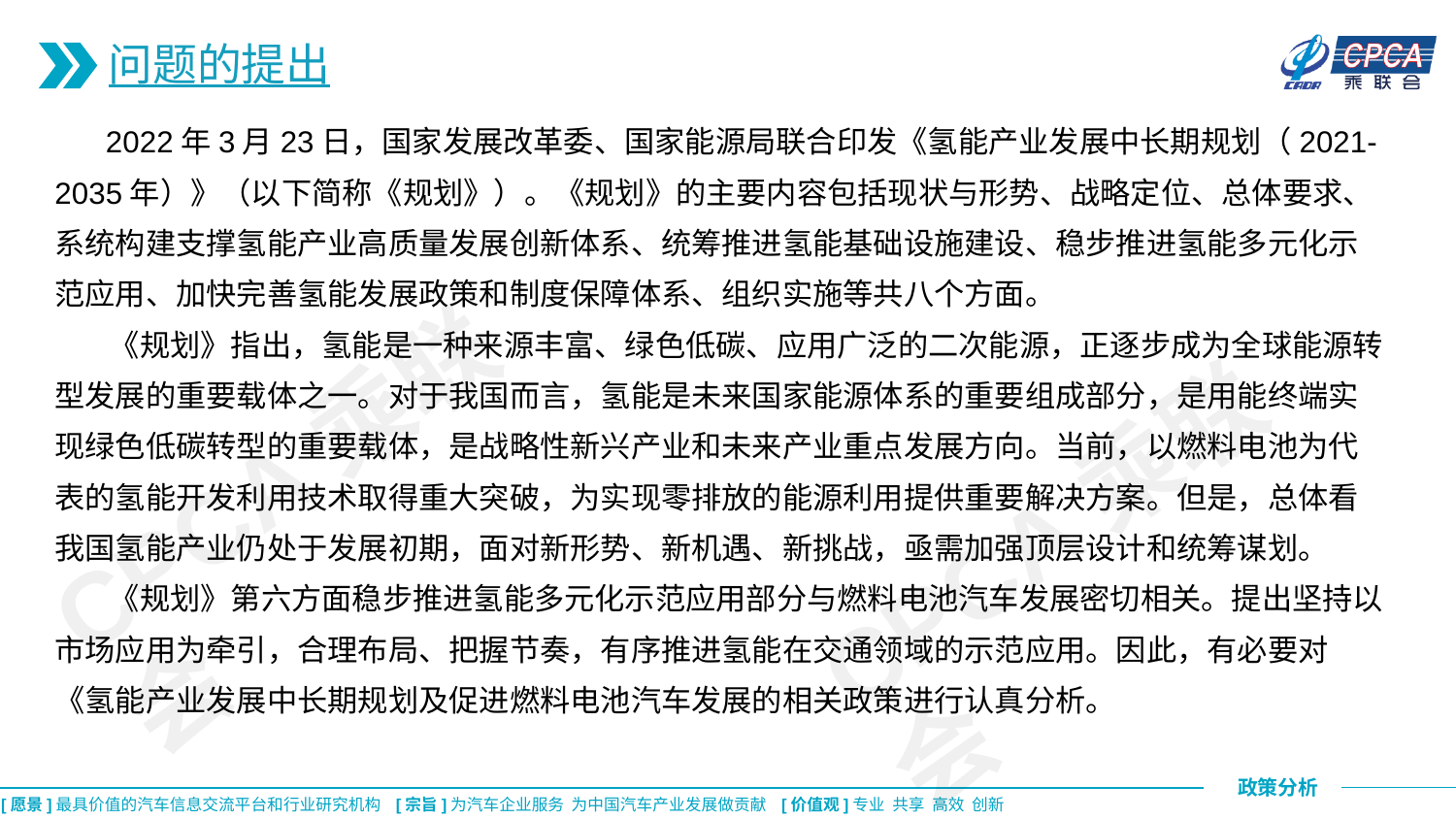

问题的提出
      2022年3月23日，国家发展改革委、国家能源局联合印发《氢能产业发展中长期规划（2021-2035年）》（以下简称《规划》）。《规划》的主要内容包括现状与形势、战略定位、总体要求、系统构建支撑氢能产业高质量发展创新体系、统筹推进氢能基础设施建设、稳步推进氢能多元化示范应用、加快完善氢能发展政策和制度保障体系、组织实施等共八个方面。
       《规划》指出，氢能是一种来源丰富、绿色低碳、应用广泛的二次能源，正逐步成为全球能源转型发展的重要载体之一。对于我国而言，氢能是未来国家能源体系的重要组成部分，是用能终端实现绿色低碳转型的重要载体，是战略性新兴产业和未来产业重点发展方向。当前，以燃料电池为代表的氢能开发利用技术取得重大突破，为实现零排放的能源利用提供重要解决方案。但是，总体看我国氢能产业仍处于发展初期，面对新形势、新机遇、新挑战，亟需加强顶层设计和统筹谋划。
       《规划》第六方面稳步推进氢能多元化示范应用部分与燃料电池汽车发展密切相关。提出坚持以市场应用为牵引，合理布局、把握节奏，有序推进氢能在交通领域的示范应用。因此，有必要对《氢能产业发展中长期规划及促进燃料电池汽车发展的相关政策进行认真分析。
CPCA乘联会
CPCA乘联会